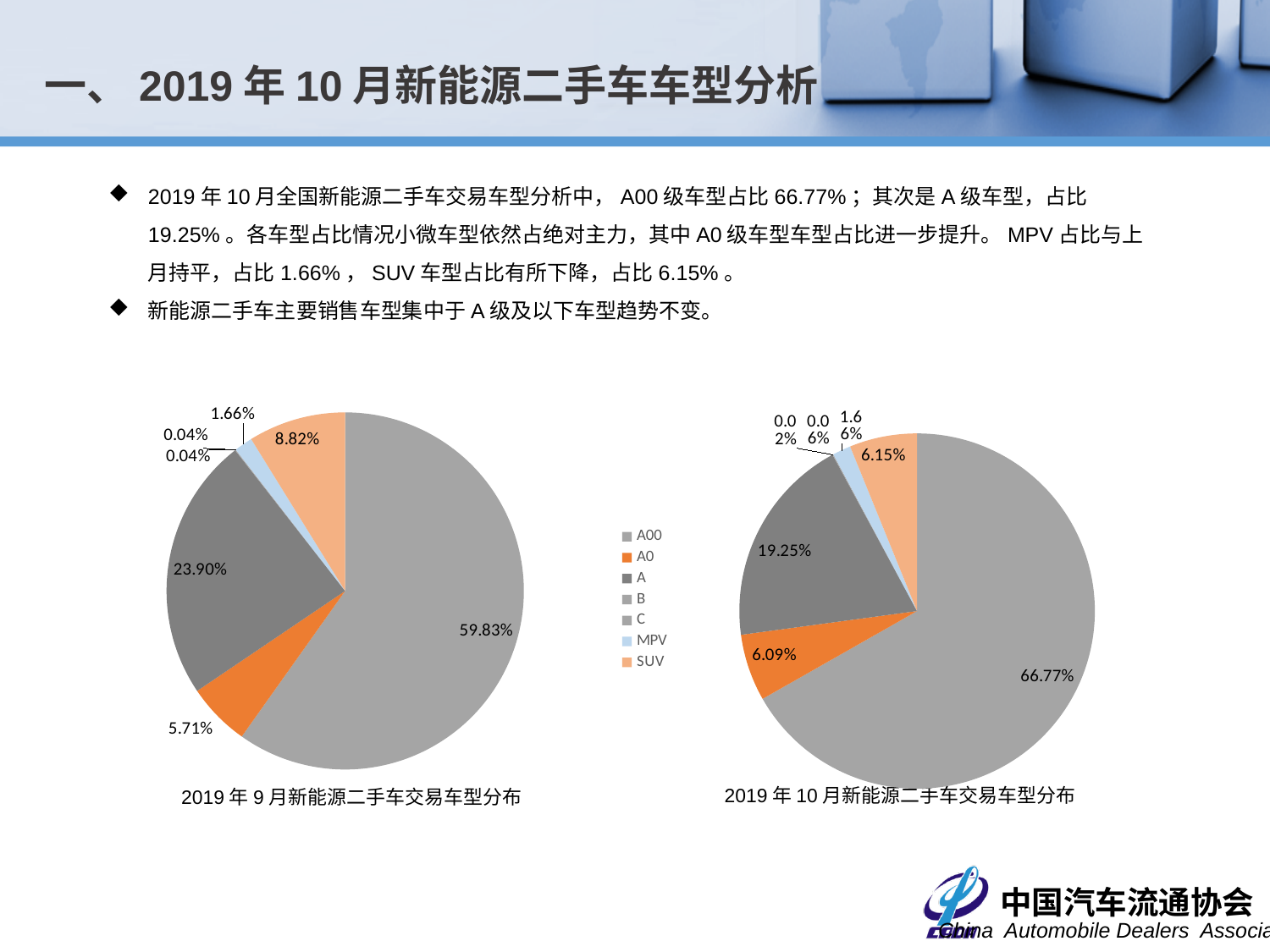

一、2019年10月新能源二手车车型分析
2019年10月全国新能源二手车交易车型分析中，A00级车型占比66.77%；其次是A级车型，占比19.25%。各车型占比情况小微车型依然占绝对主力，其中A0级车型车型占比进一步提升。MPV占比与上月持平，占比1.66%，SUV车型占比有所下降，占比6.15%。
新能源二手车主要销售车型集中于A级及以下车型趋势不变。

### Chart

| Category |  |  |  |  |
|---|---|---|---|---|
| A00 | 0.5983 | 0.5983 | 0.5983 | 0.5983 |
| A0 | 0.0571 | 0.0571 | 0.0571 | 0.0571 |
| A | 0.239 | 0.239 | 0.239 | 0.239 |
| B | 0.0004 | 0.0004 | 0.0004 | 0.0004 |
| C | 0.0004 | 0.0004 | 0.0004 | 0.0004 |
| MPV | 0.0166 | 0.0166 | 0.0166 | 0.0166 |
| SUV | 0.0882 | 0.0882 | 0.0882 | 0.0882 |

### Chart

| Category |  |  |  |  |
|---|---|---|---|---|
| A00 | 0.6677 | 0.6677 | 0.6677 | 0.6677 |
| A0 | 0.0609 | 0.0609 | 0.0609 | 0.0609 |
| A | 0.1925 | 0.1925 | 0.1925 | 0.1925 |
| B | 0.0002 | 0.0002 | 0.0002 | 0.0002 |
| C | 0.0006 | 0.0006 | 0.0006 | 0.0006 |
| MPV | 0.0166 | 0.0166 | 0.0166 | 0.0166 |
| SUV | 0.0615 | 0.0615 | 0.0615 | 0.0615 |
2019年10月新能源二手车交易车型分布
2019年9月新能源二手车交易车型分布